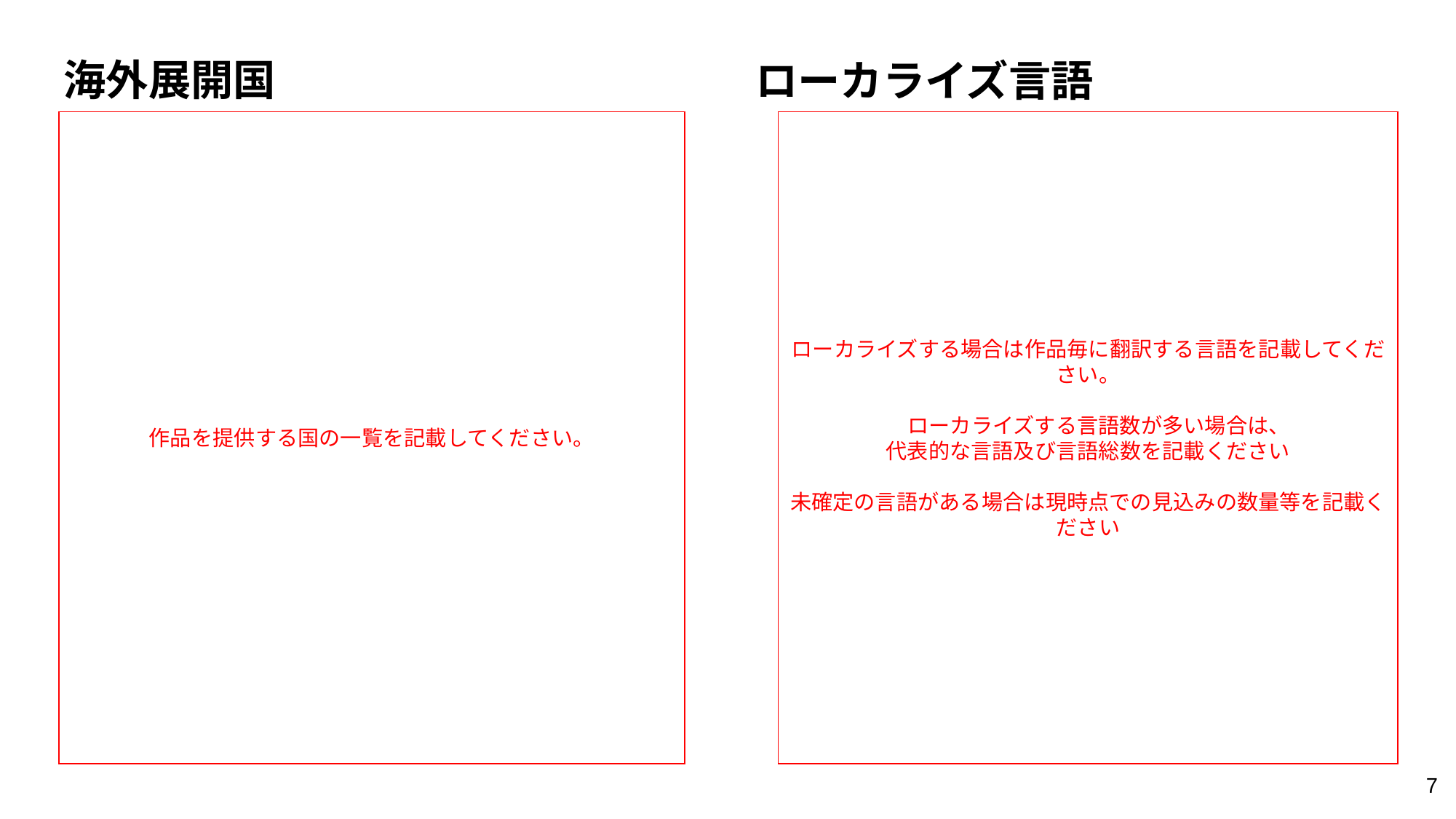

# 海外展開国
ローカライズ言語
作品を提供する国の一覧を記載してください。
ローカライズする場合は作品毎に翻訳する言語を記載してください。

　ローカライズする言語数が多い場合は、
代表的な言語及び言語総数を記載ください

未確定の言語がある場合は現時点での見込みの数量等を記載ください
7